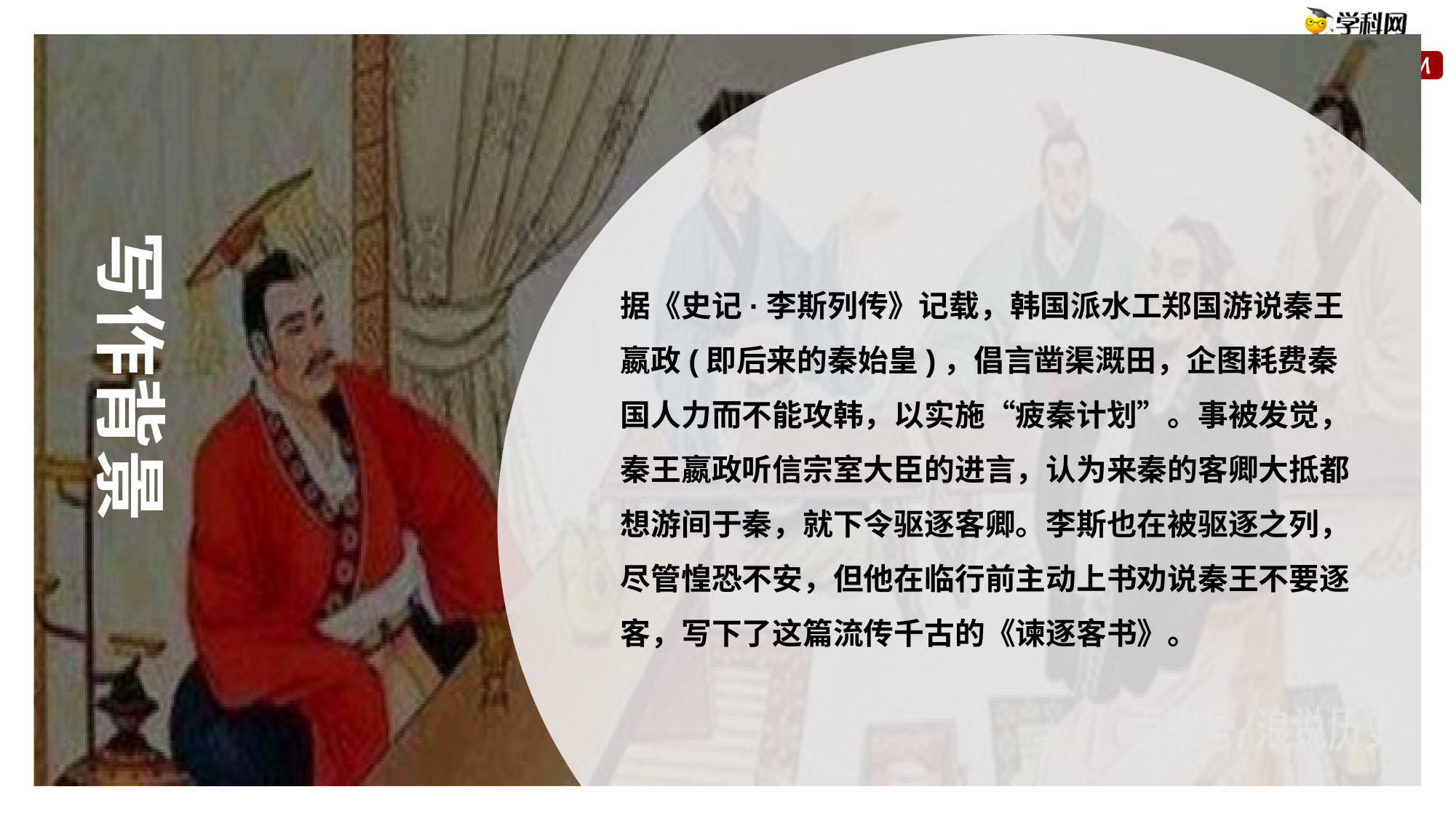

写作背景

据《史记·李斯列传》记载，韩国派水工郑国游说秦王嬴政(即后来的秦始皇)，倡言凿渠溉田，企图耗费秦国人力而不能攻韩，以实施“疲秦计划”。事被发觉，秦王嬴政听信宗室大臣的进言，认为来秦的客卿大抵都想游间于秦，就下令驱逐客卿。李斯也在被驱逐之列，尽管惶恐不安，但他在临行前主动上书劝说秦王不要逐客，写下了这篇流传千古的《谏逐客书》。